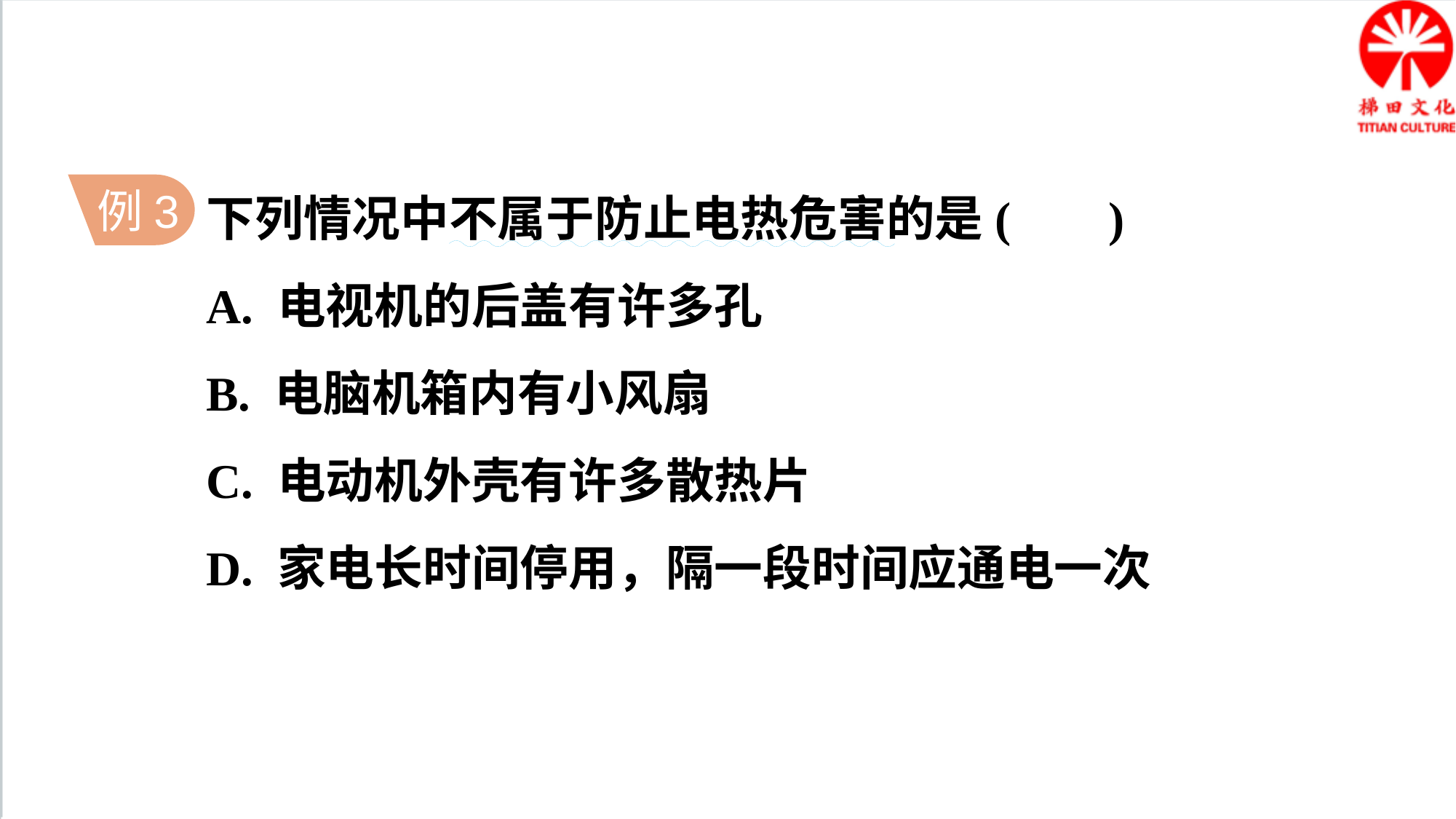

下列情况中不属于防止电热危害的是(        )
A. 电视机的后盖有许多孔
B. 电脑机箱内有小风扇
C. 电动机外壳有许多散热片
D. 家电长时间停用，隔一段时间应通电一次
例3